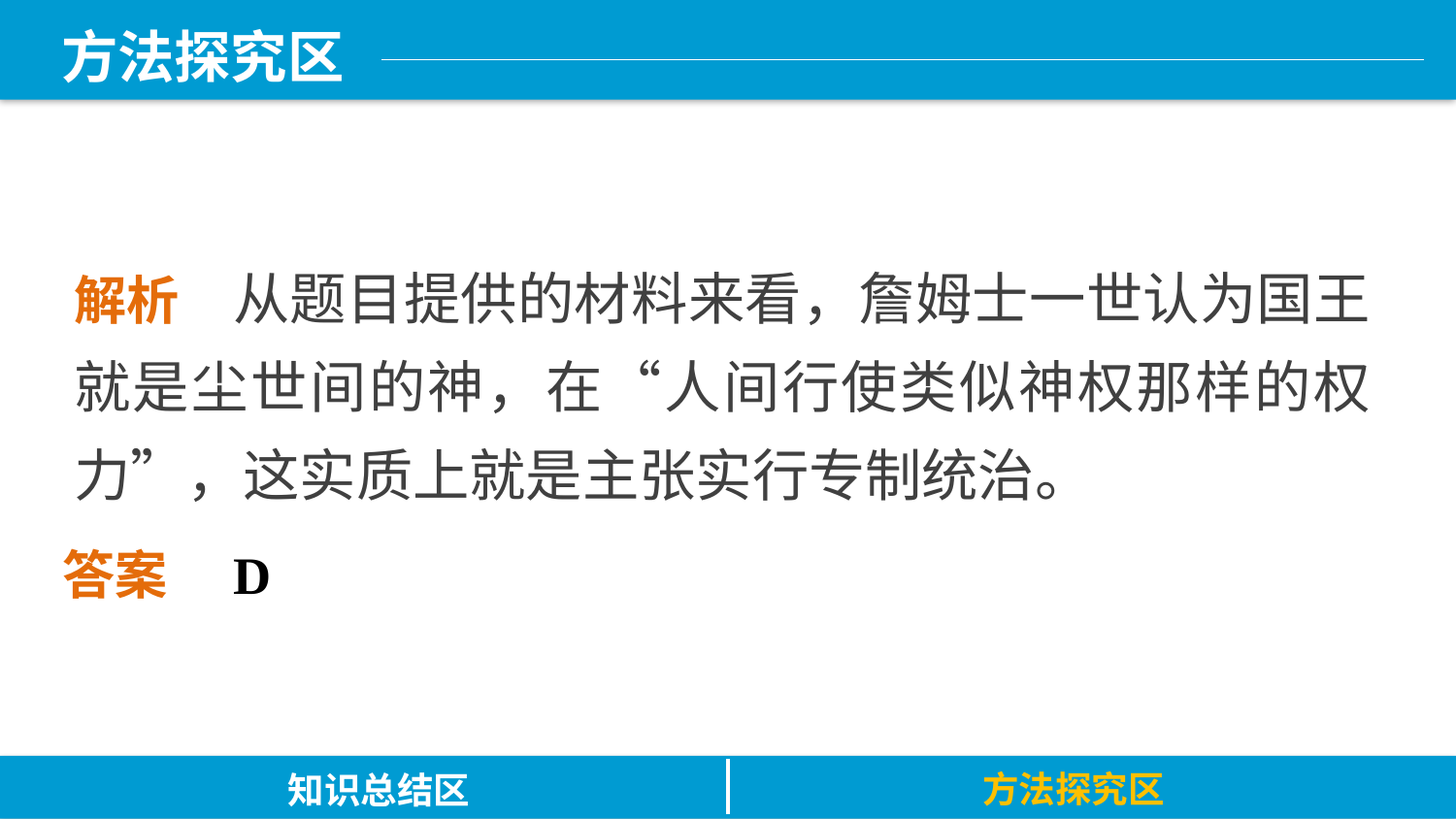

方法探究区
解析　从题目提供的材料来看，詹姆士一世认为国王就是尘世间的神，在“人间行使类似神权那样的权力”，这实质上就是主张实行专制统治。
答案　D
方法探究区
知识总结区